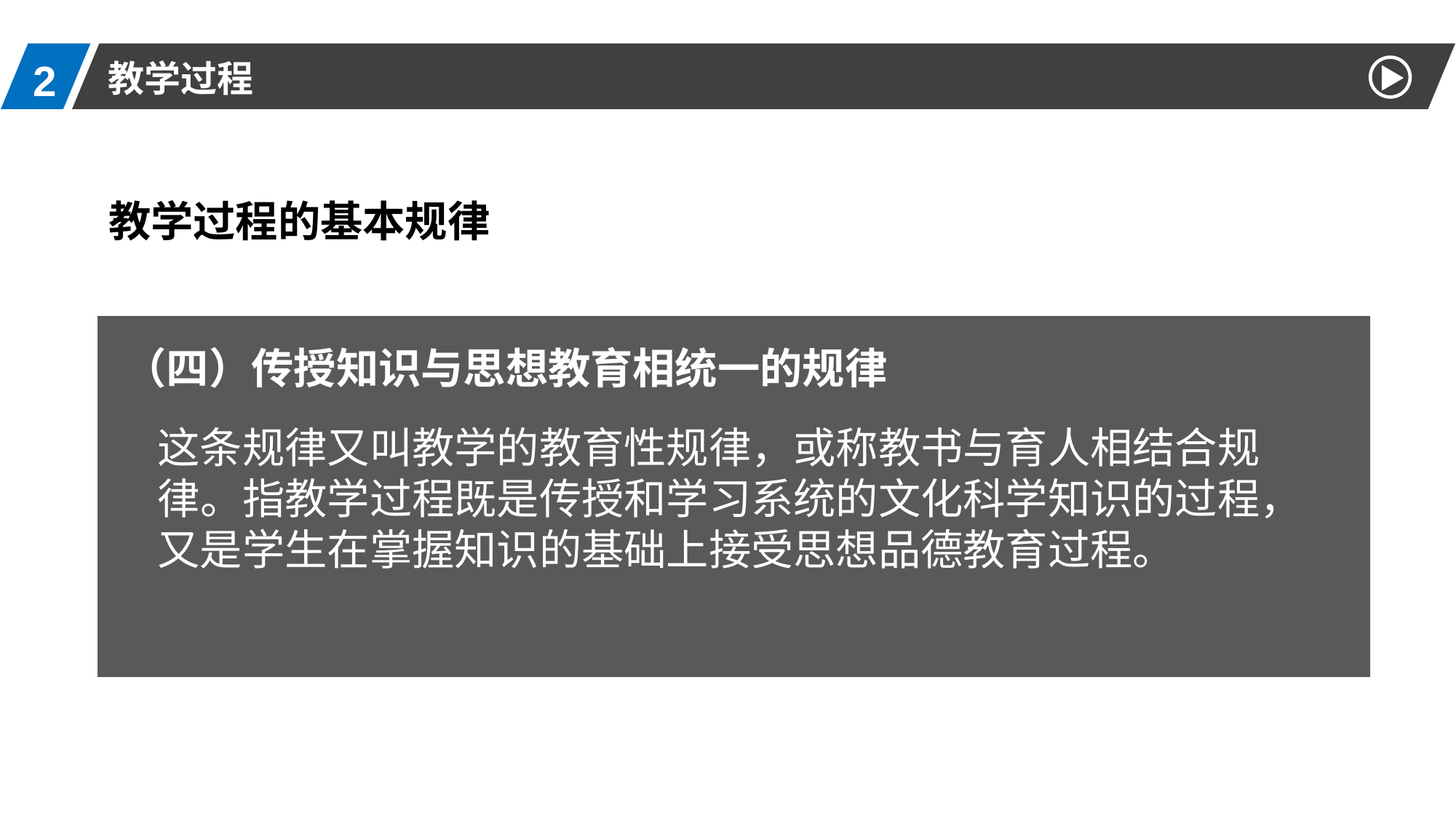

2
教学过程

教学过程的基本规律

（四）传授知识与思想教育相统一的规律
这条规律又叫教学的教育性规律，或称教书与育人相结合规律。指教学过程既是传授和学习系统的文化科学知识的过程，又是学生在掌握知识的基础上接受思想品德教育过程。